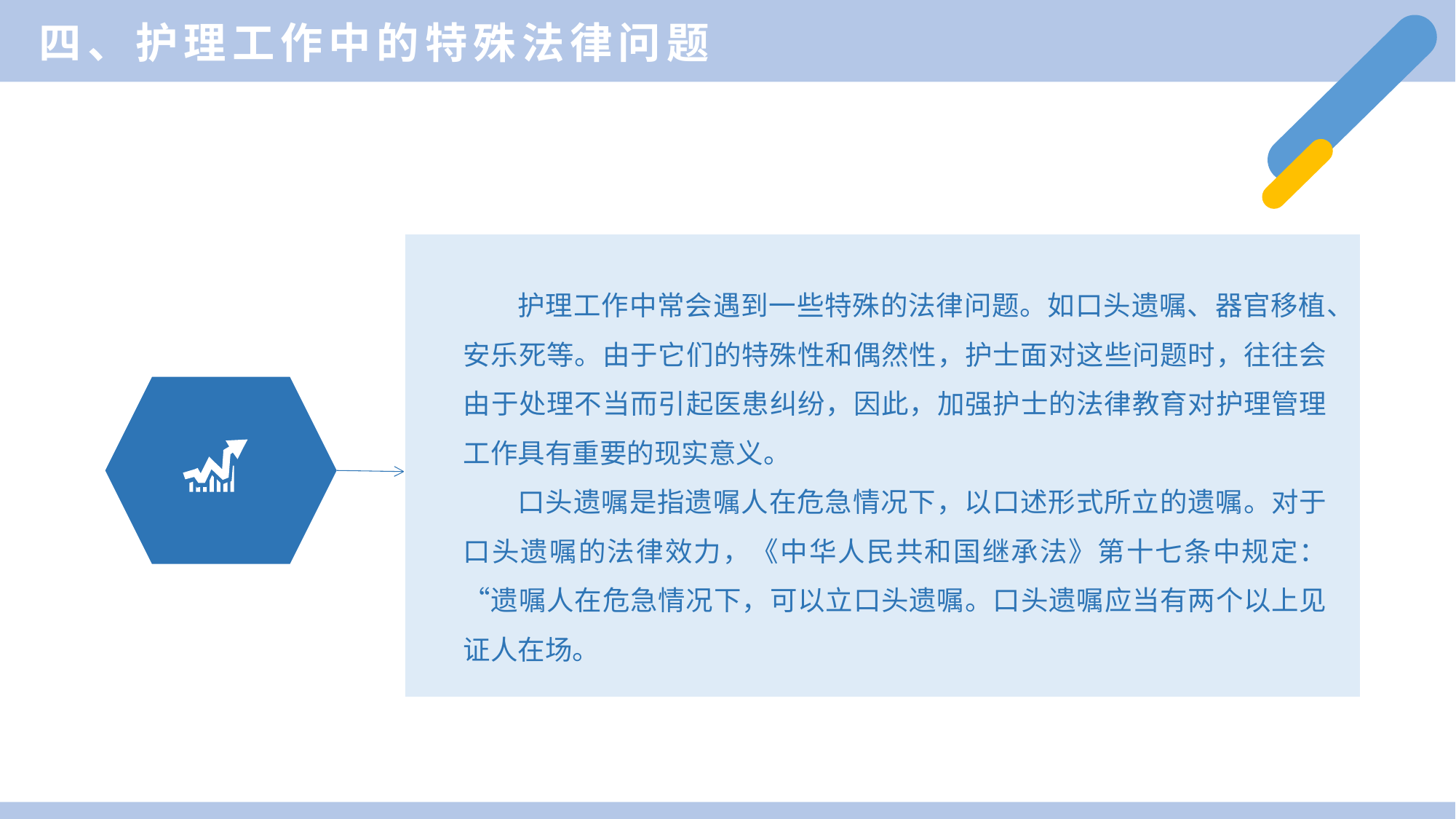

四、护理工作中的特殊法律问题

护理工作中常会遇到一些特殊的法律问题。如口头遗嘱、器官移植、安乐死等。由于它们的特殊性和偶然性，护士面对这些问题时，往往会由于处理不当而引起医患纠纷，因此，加强护士的法律教育对护理管理工作具有重要的现实意义。
口头遗嘱是指遗嘱人在危急情况下，以口述形式所立的遗嘱。对于口头遗嘱的法律效力，《中华人民共和国继承法》第十七条中规定：“遗嘱人在危急情况下，可以立口头遗嘱。口头遗嘱应当有两个以上见证人在场。